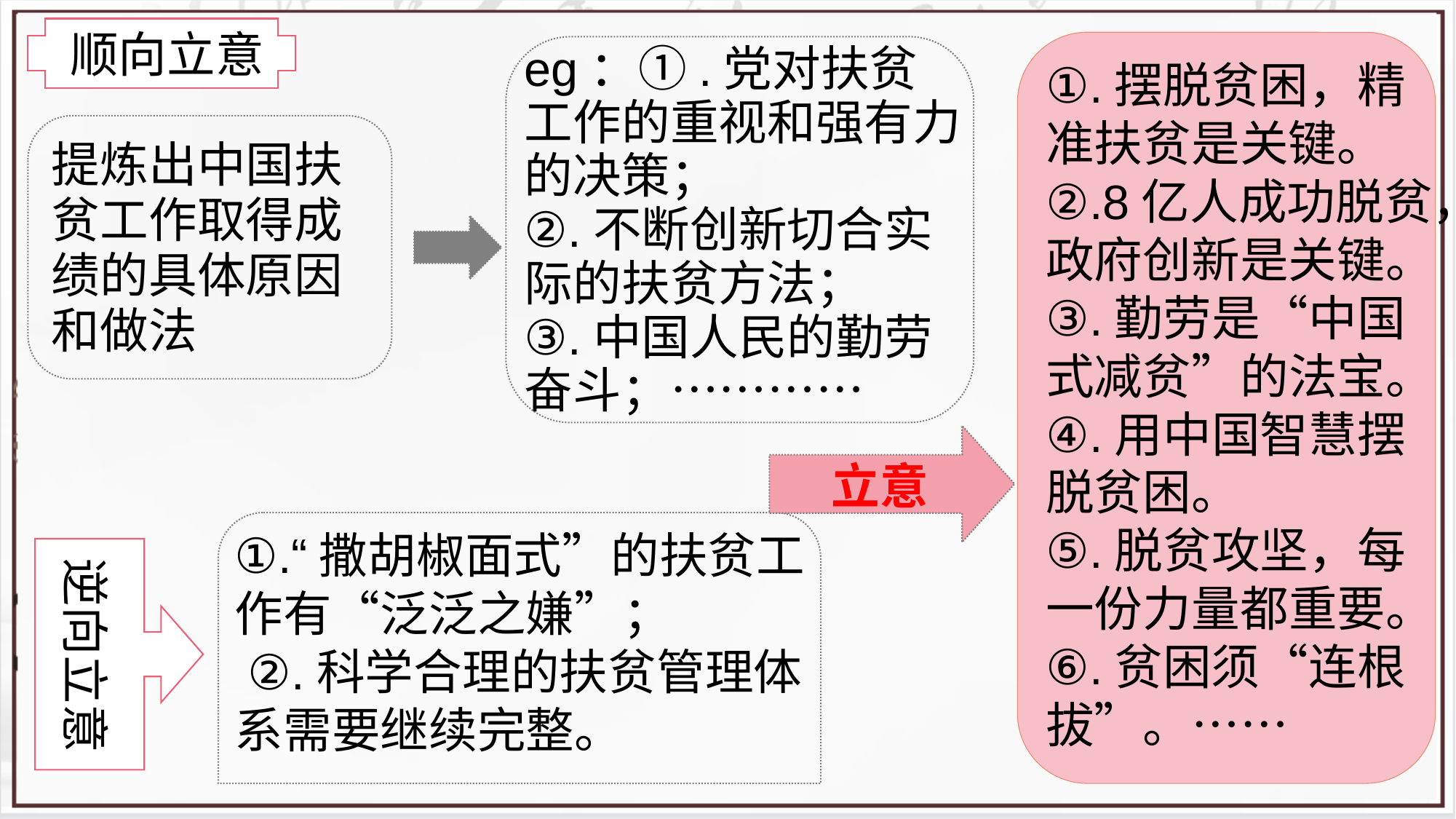

顺向立意

eg：①.党对扶贫工作的重视和强有力的决策；
②.不断创新切合实际的扶贫方法；
③.中国人民的勤劳奋斗；…………
①.摆脱贫困，精准扶贫是关键。
②.8亿人成功脱贫，政府创新是关键。
③.勤劳是“中国式减贫”的法宝。
④.用中国智慧摆脱贫困。
⑤.脱贫攻坚，每一份力量都重要。
⑥.贫困须“连根拔”。……
提炼出中国扶贫工作取得成绩的具体原因和做法

立意

①.“撒胡椒面式”的扶贫工作有“泛泛之嫌”；
 ②.科学合理的扶贫管理体系需要继续完整。

逆向立意